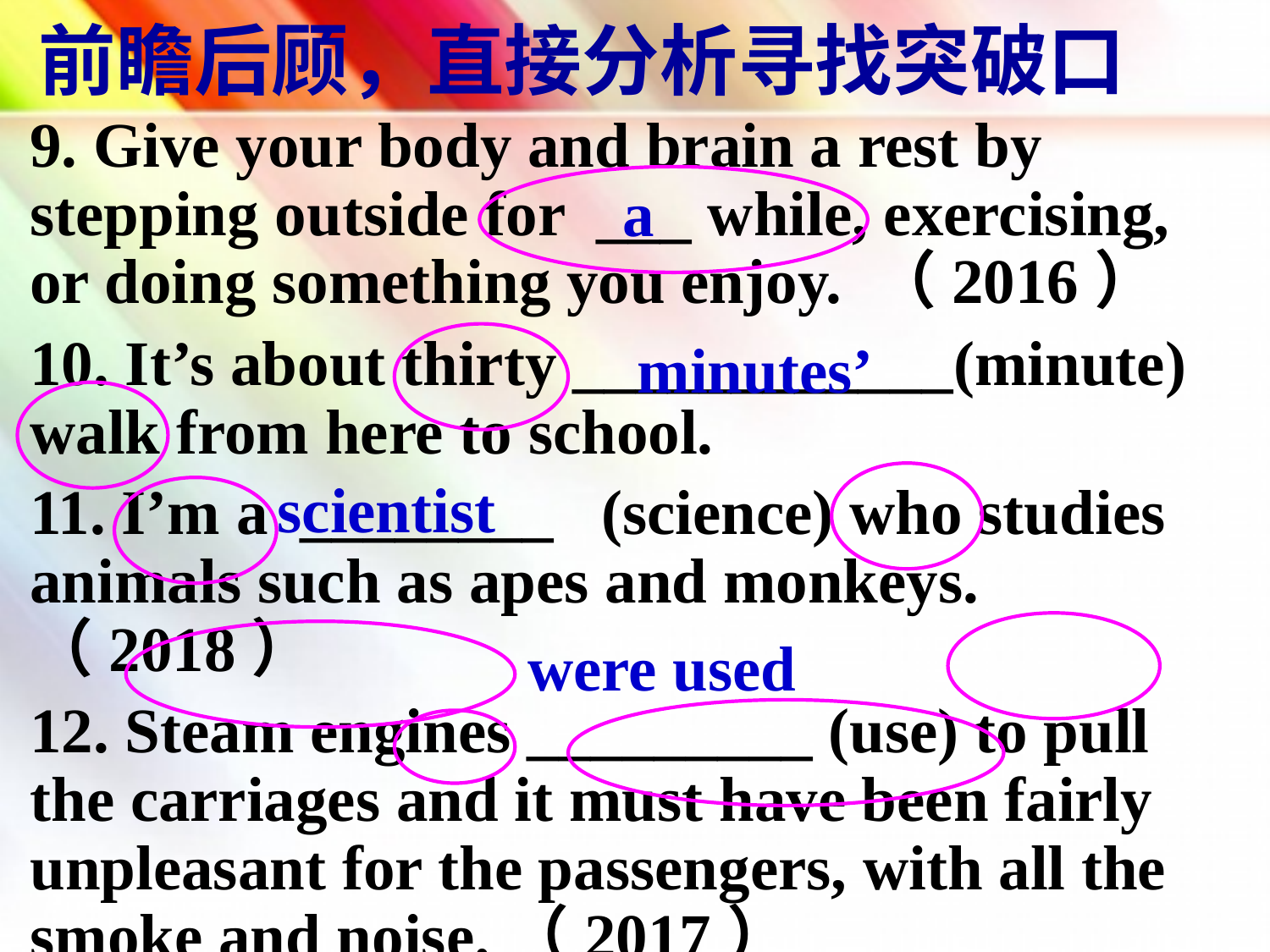

# 前瞻后顾，直接分析寻找突破口
9. Give your body and brain a rest by stepping outside for  ___ while, exercising, or doing something you enjoy. （2016）
10. It’s about thirty ____________(minute) walk from here to school.
11. I’m a  ________   (science) who studies animals such as apes and monkeys.（2018）
12. Steam engines _________ (use) to pull the carriages and it must have been fairly unpleasant for the passengers, with all the smoke and noise.（2017）

a

minutes’

scientist

were used